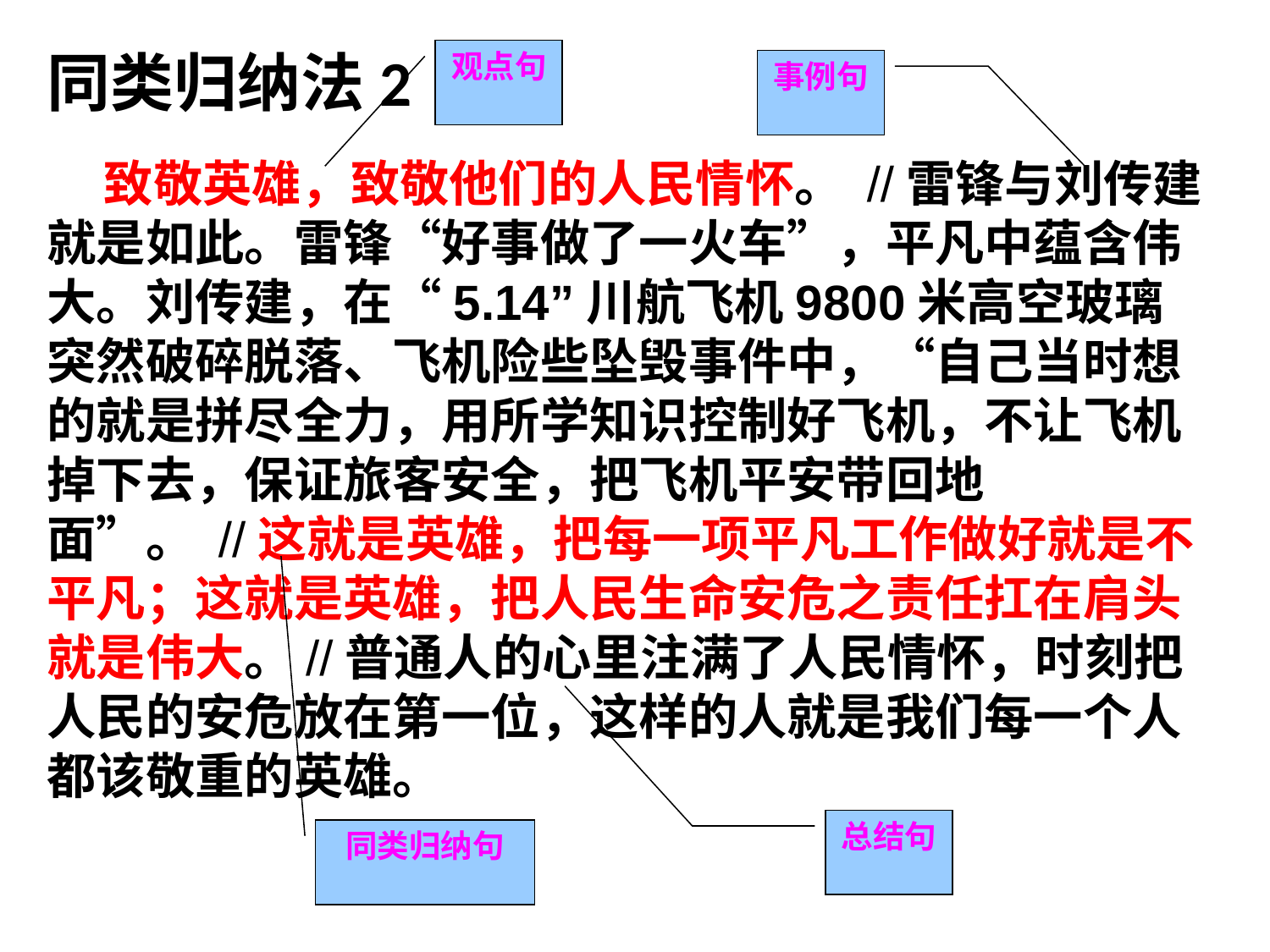

同类归纳法2
观点句
事例句
    致敬英雄，致敬他们的人民情怀。 //雷锋与刘传建就是如此。雷锋“好事做了一火车”，平凡中蕴含伟大。刘传建，在“5.14”川航飞机9800米高空玻璃突然破碎脱落、飞机险些坠毁事件中，“自己当时想的就是拼尽全力，用所学知识控制好飞机，不让飞机掉下去，保证旅客安全，把飞机平安带回地面”。 //这就是英雄，把每一项平凡工作做好就是不平凡；这就是英雄，把人民生命安危之责任扛在肩头就是伟大。//普通人的心里注满了人民情怀，时刻把人民的安危放在第一位，这样的人就是我们每一个人都该敬重的英雄。
总结句
同类归纳句